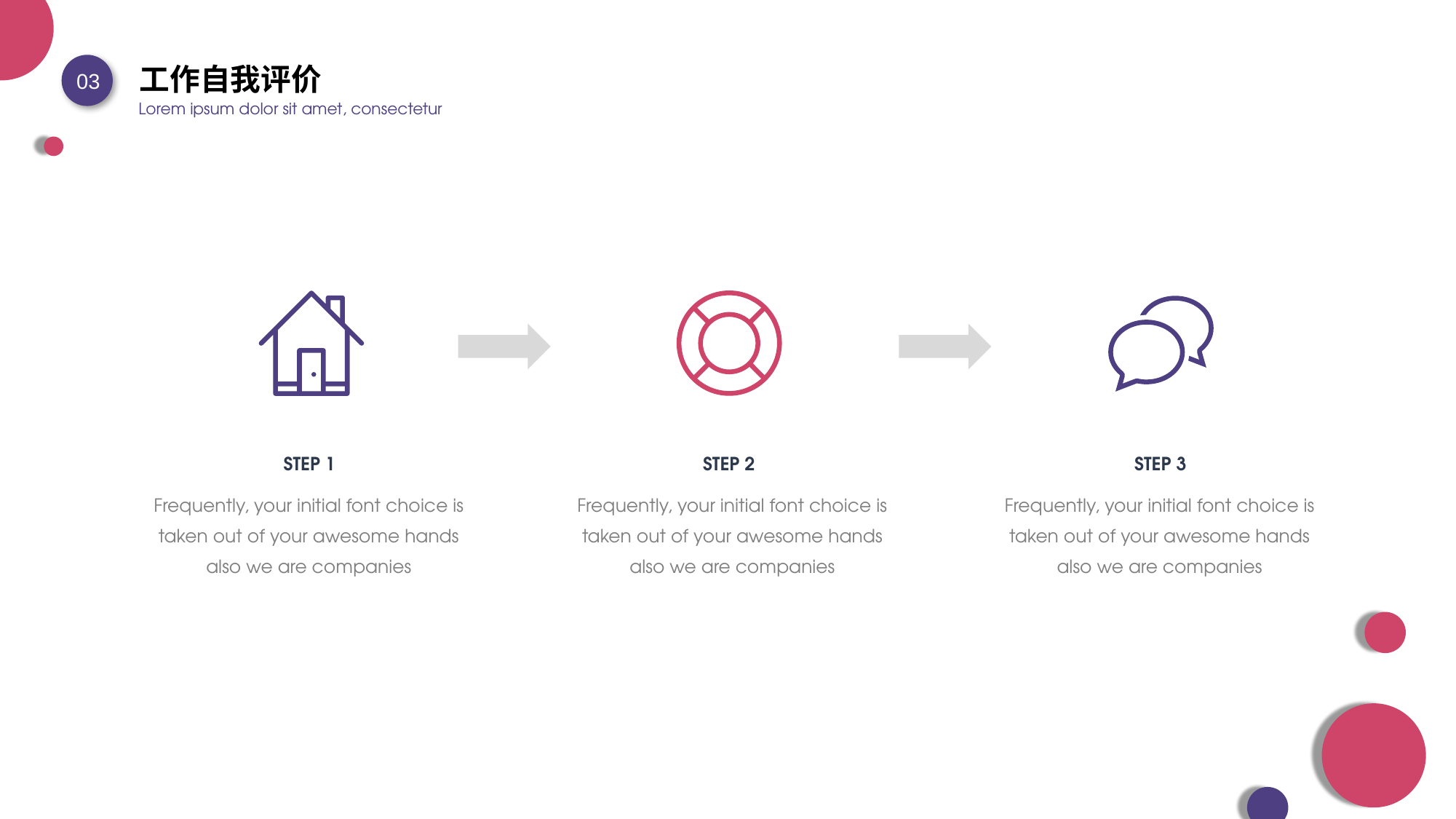

工作自我评价

03
Lorem ipsum dolor sit amet, consectetur

STEP 1
STEP 2
STEP 3
Frequently, your initial font choice is taken out of your awesome hands also we are companies
Frequently, your initial font choice is taken out of your awesome hands also we are companies
Frequently, your initial font choice is taken out of your awesome hands also we are companies